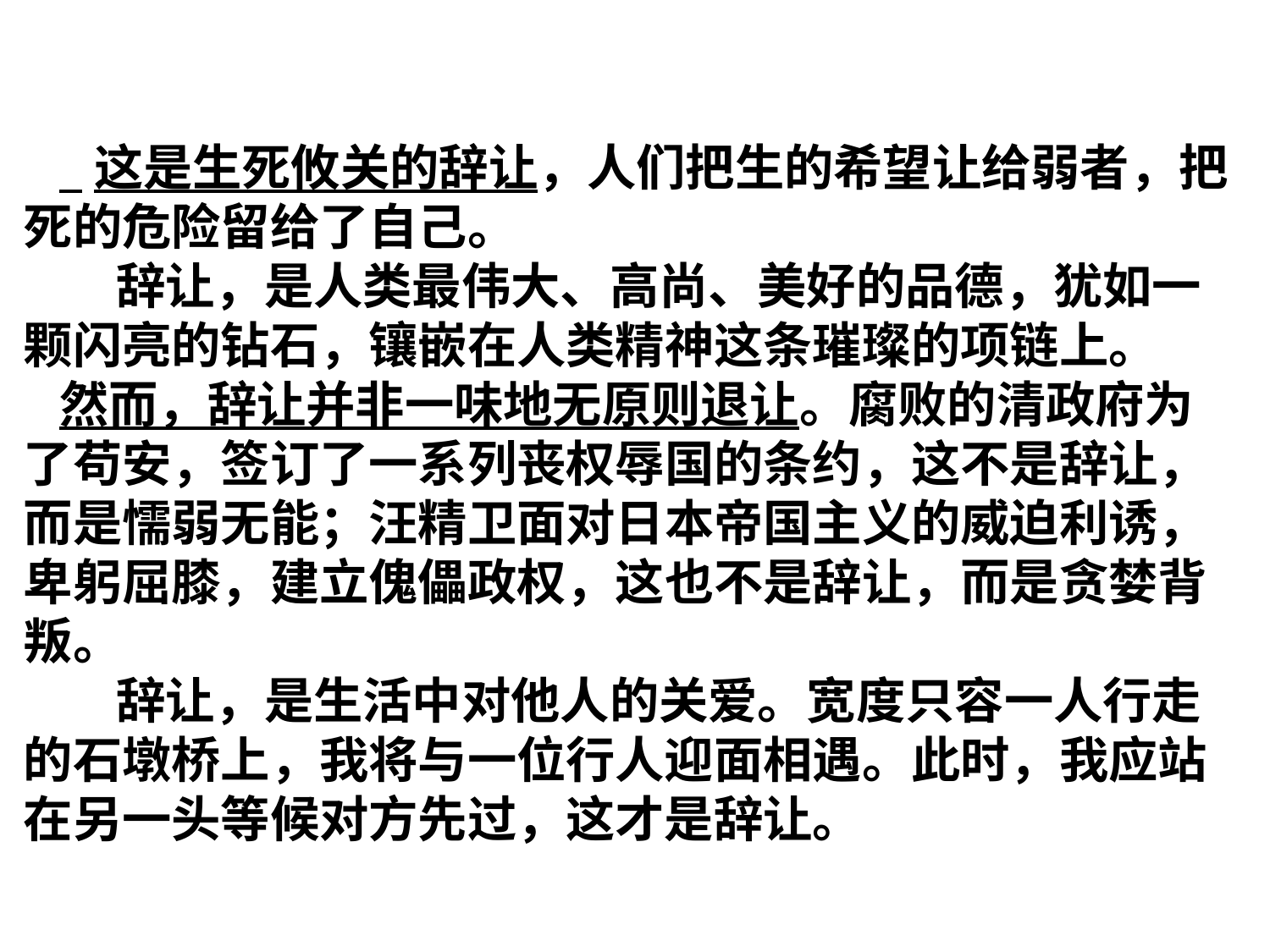

这是生死攸关的辞让，人们把生的希望让给弱者，把死的危险留给了自己。
    辞让，是人类最伟大、高尚、美好的品德，犹如一颗闪亮的钻石，镶嵌在人类精神这条璀璨的项链上。
然而，辞让并非一味地无原则退让。腐败的清政府为了苟安，签订了一系列丧权辱国的条约，这不是辞让，而是懦弱无能；汪精卫面对日本帝国主义的威迫利诱，卑躬屈膝，建立傀儡政权，这也不是辞让，而是贪婪背叛。
    辞让，是生活中对他人的关爱。宽度只容一人行走的石墩桥上，我将与一位行人迎面相遇。此时，我应站在另一头等候对方先过，这才是辞让。